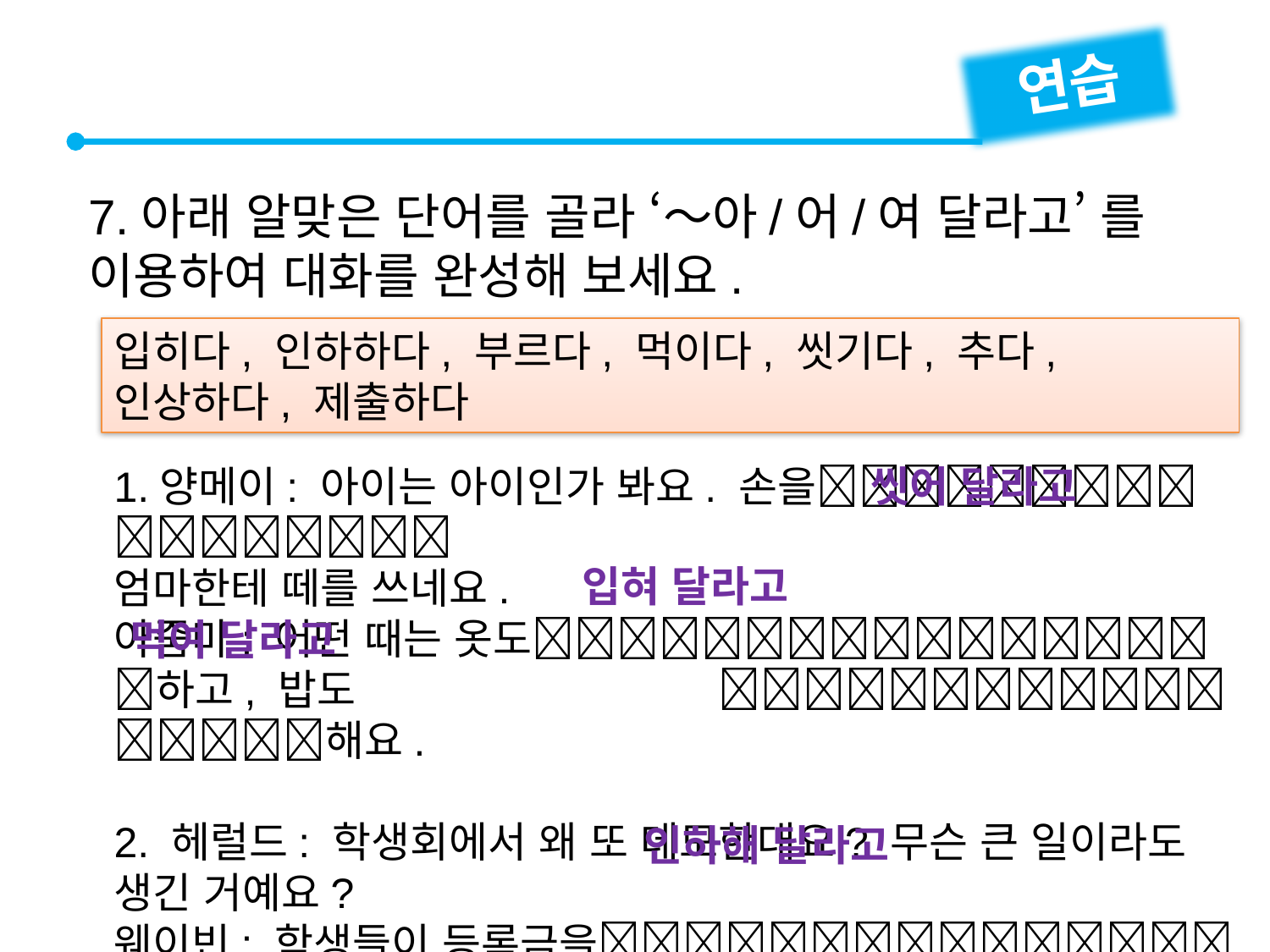

연습
7.아래 알맞은 단어를 골라 ‘～아/어/여 달라고’ 를 이용하여 대화를 완성해 보세요.
입히다, 인하하다, 부르다, 먹이다, 씻기다, 추다, 인상하다, 제출하다
1.양메이: 아이는 아이인가 봐요. 손을_________________
엄마한테 떼를 쓰네요.
아줌마: 어떤 때는 옷도_________________하고, 밥도 　　　　　　　　 _________________해요.

2. 헤럴드: 학생회에서 왜 또 데모한대요? 무슨 큰 일이라도 생긴 거예요?
웨이빈: 학생들이 등록금을_________________시위한대요.
씻어 달라고
입혀 달라고
먹여 달라고
인하해 달라고